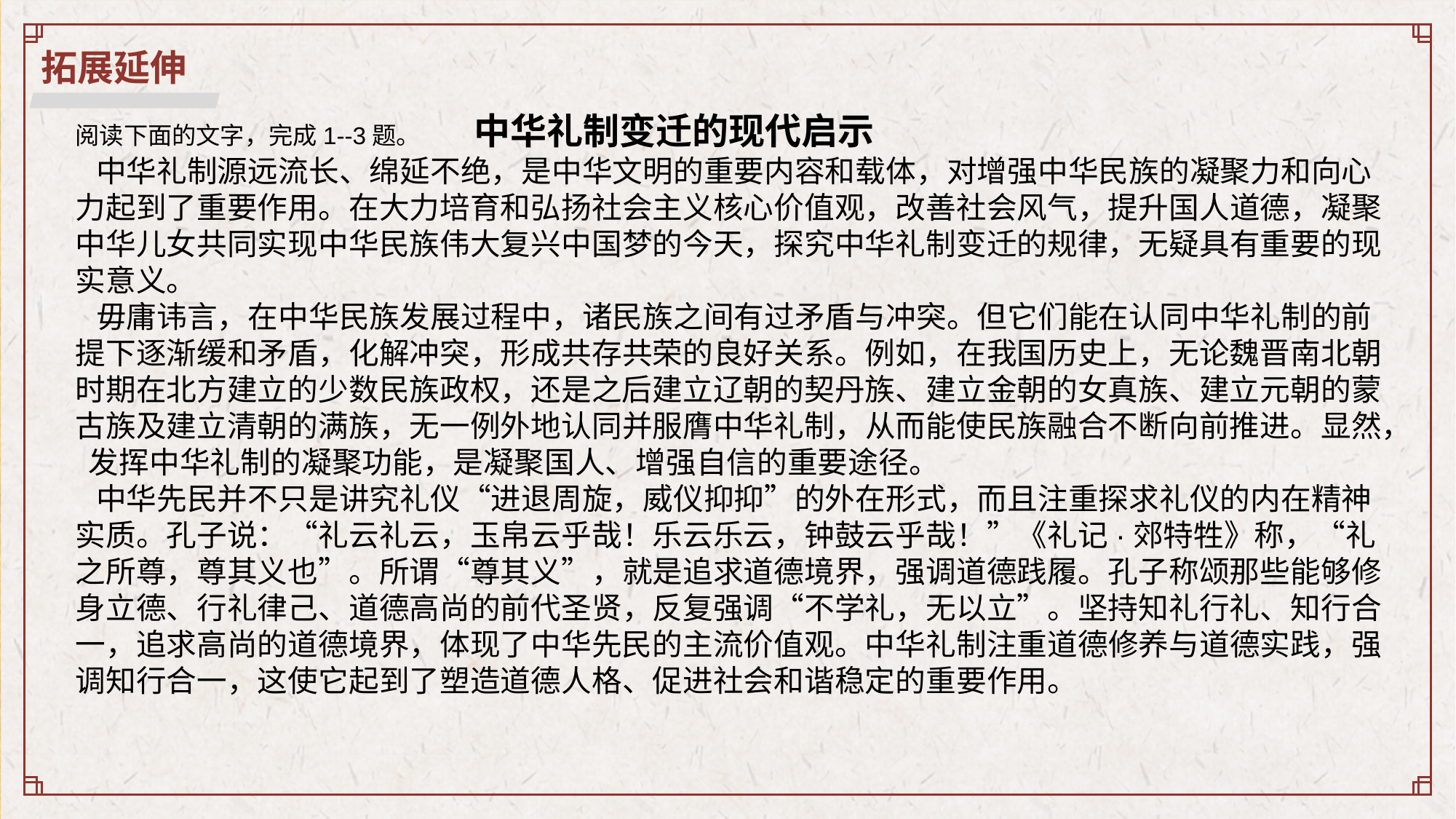

拓展延伸

阅读下面的文字，完成1--3题。        中华礼制变迁的现代启示
  中华礼制源远流长、绵延不绝，是中华文明的重要内容和载体，对增强中华民族的凝聚力和向心力起到了重要作用。在大力培育和弘扬社会主义核心价值观，改善社会风气，提升国人道德，凝聚中华儿女共同实现中华民族伟大复兴中国梦的今天，探究中华礼制变迁的规律，无疑具有重要的现实意义。
  毋庸讳言，在中华民族发展过程中，诸民族之间有过矛盾与冲突。但它们能在认同中华礼制的前提下逐渐缓和矛盾，化解冲突，形成共存共荣的良好关系。例如，在我国历史上，无论魏晋南北朝时期在北方建立的少数民族政权，还是之后建立辽朝的契丹族、建立金朝的女真族、建立元朝的蒙古族及建立清朝的满族，无一例外地认同并服膺中华礼制，从而能使民族融合不断向前推进。显然，  发挥中华礼制的凝聚功能，是凝聚国人、增强自信的重要途径。
  中华先民并不只是讲究礼仪“进退周旋，威仪抑抑”的外在形式，而且注重探求礼仪的内在精神实质。孔子说：“礼云礼云，玉帛云乎哉！乐云乐云，钟鼓云乎哉！”《礼记·郊特牲》称，“礼之所尊，尊其义也”。所谓“尊其义”，就是追求道德境界，强调道德践履。孔子称颂那些能够修身立德、行礼律己、道德高尚的前代圣贤，反复强调“不学礼，无以立”。坚持知礼行礼、知行合一，追求高尚的道德境界，体现了中华先民的主流价值观。中华礼制注重道德修养与道德实践，强调知行合一，这使它起到了塑造道德人格、促进社会和谐稳定的重要作用。